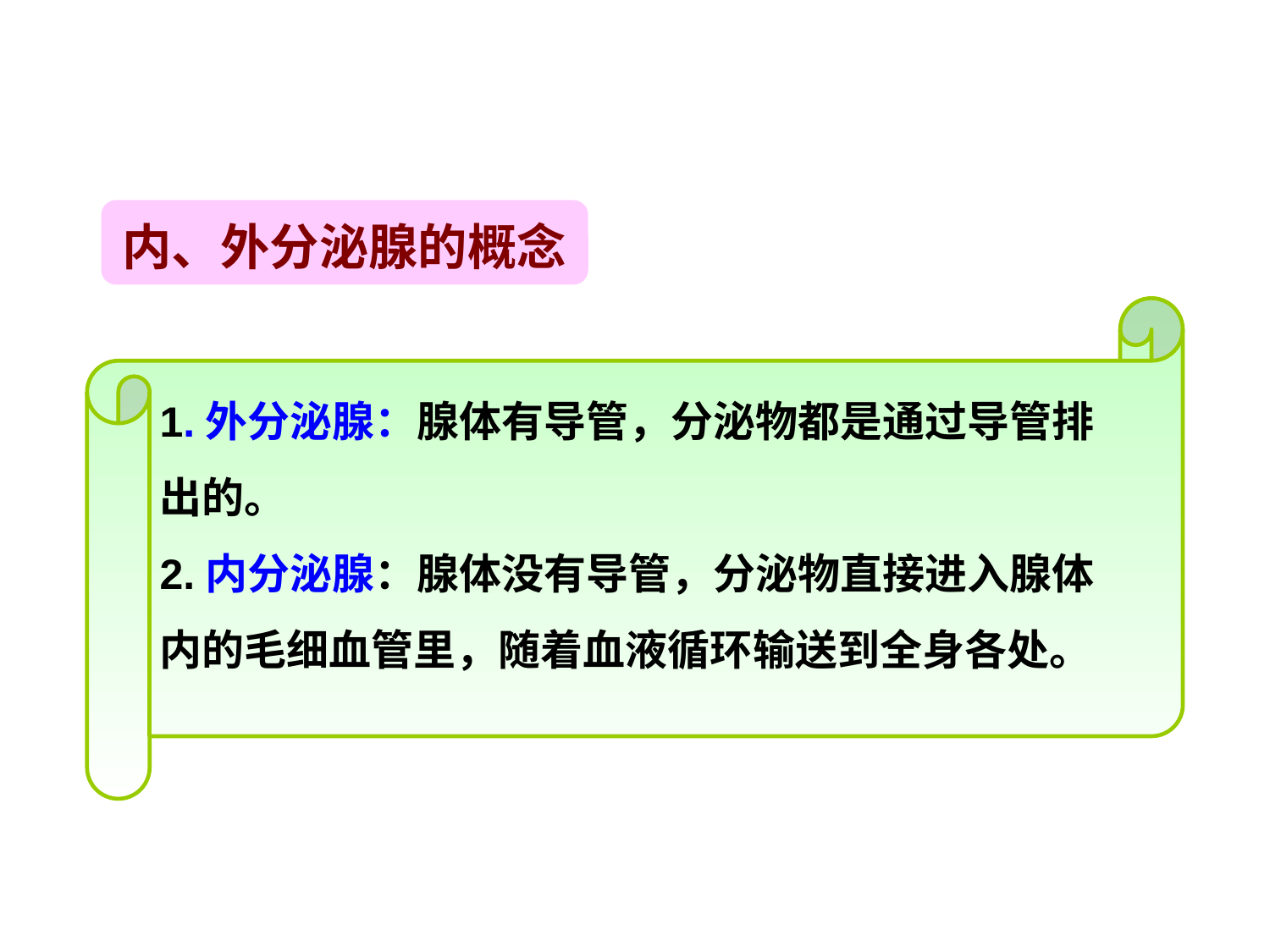

内、外分泌腺的概念

1.外分泌腺：腺体有导管，分泌物都是通过导管排出的。
2.内分泌腺：腺体没有导管，分泌物直接进入腺体内的毛细血管里，随着血液循环输送到全身各处。